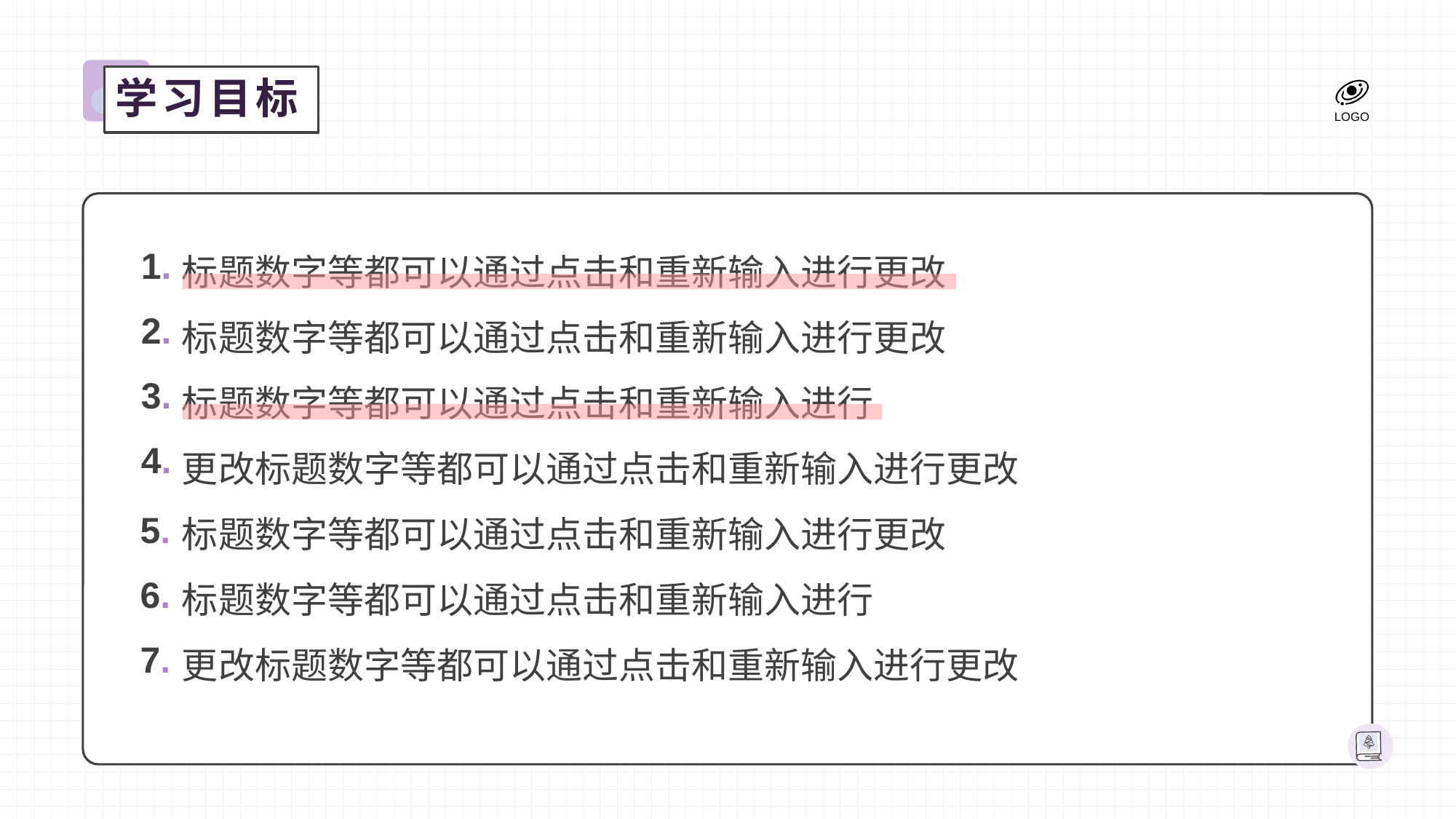

学习目标
标题数字等都可以通过点击和重新输入进行更改
标题数字等都可以通过点击和重新输入进行更改
标题数字等都可以通过点击和重新输入进行
更改标题数字等都可以通过点击和重新输入进行更改
标题数字等都可以通过点击和重新输入进行更改
标题数字等都可以通过点击和重新输入进行
更改标题数字等都可以通过点击和重新输入进行更改

1.
2.
3.
4.
5.
6.
7.